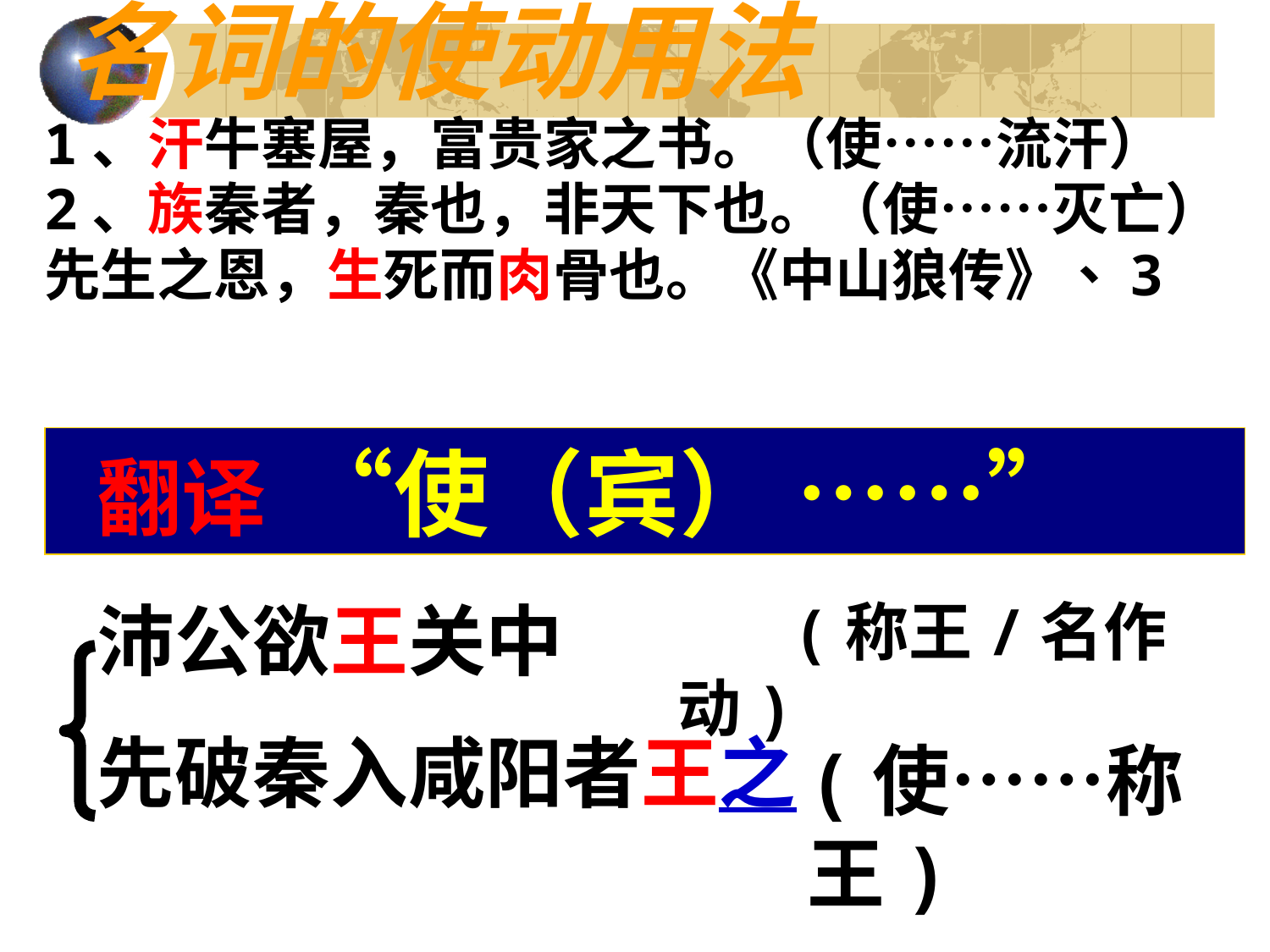

# 名词的使动用法

1、汗牛塞屋，富贵家之书。（使……流汗）
2、族秦者，秦也，非天下也。（使……灭亡）
3、先生之恩，生死而肉骨也。《中山狼传》

 翻译  “使（宾） ……”
沛公欲王关中
先破秦入咸阳者王之
   (称王/名作动)

(使……称王)